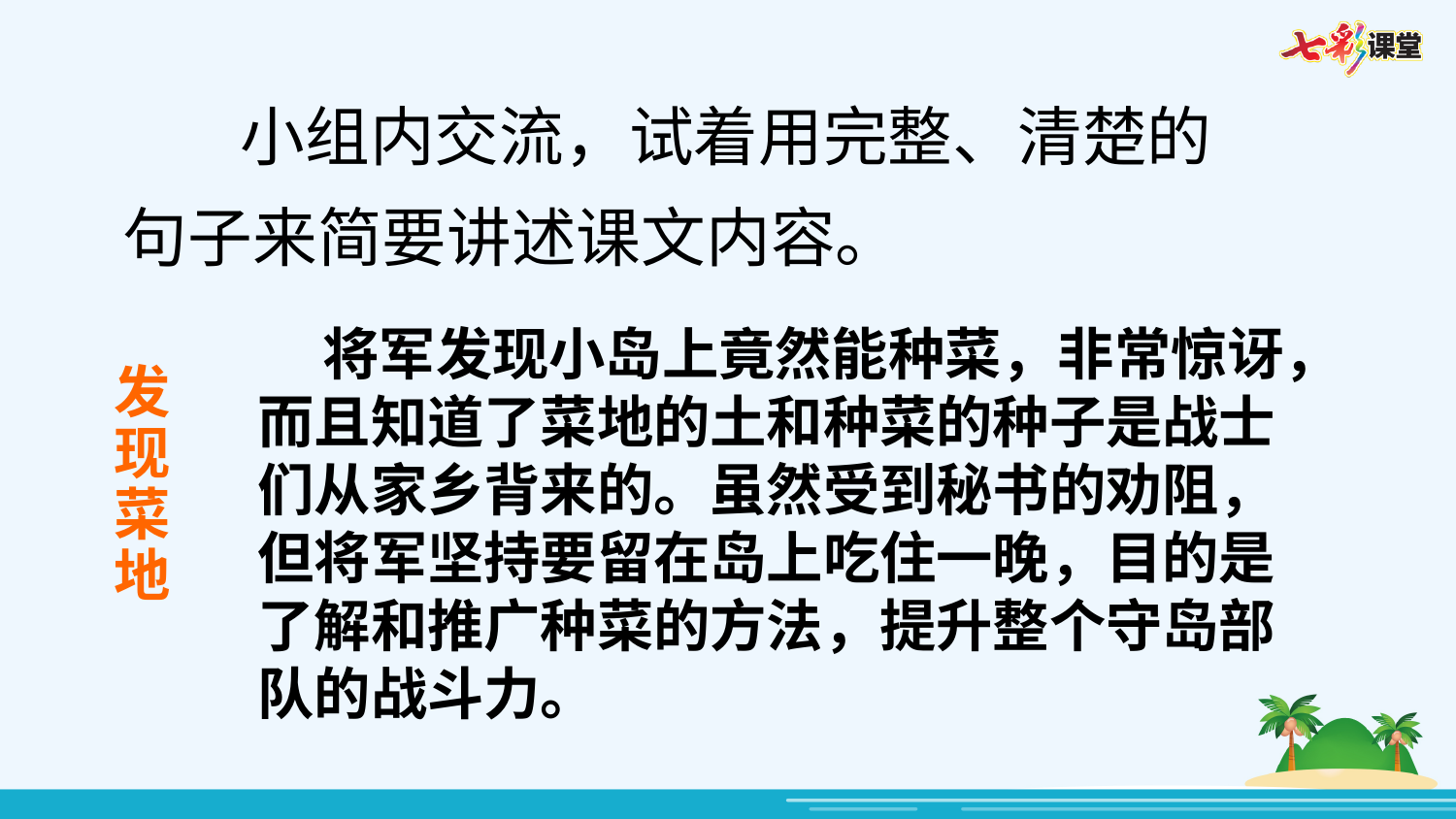

小组内交流，试着用完整、清楚的句子来简要讲述课文内容。
    将军发现小岛上竟然能种菜，非常惊讶，而且知道了菜地的土和种菜的种子是战士们从家乡背来的。虽然受到秘书的劝阻，但将军坚持要留在岛上吃住一晚，目的是了解和推广种菜的方法，提升整个守岛部队的战斗力。
发现菜地